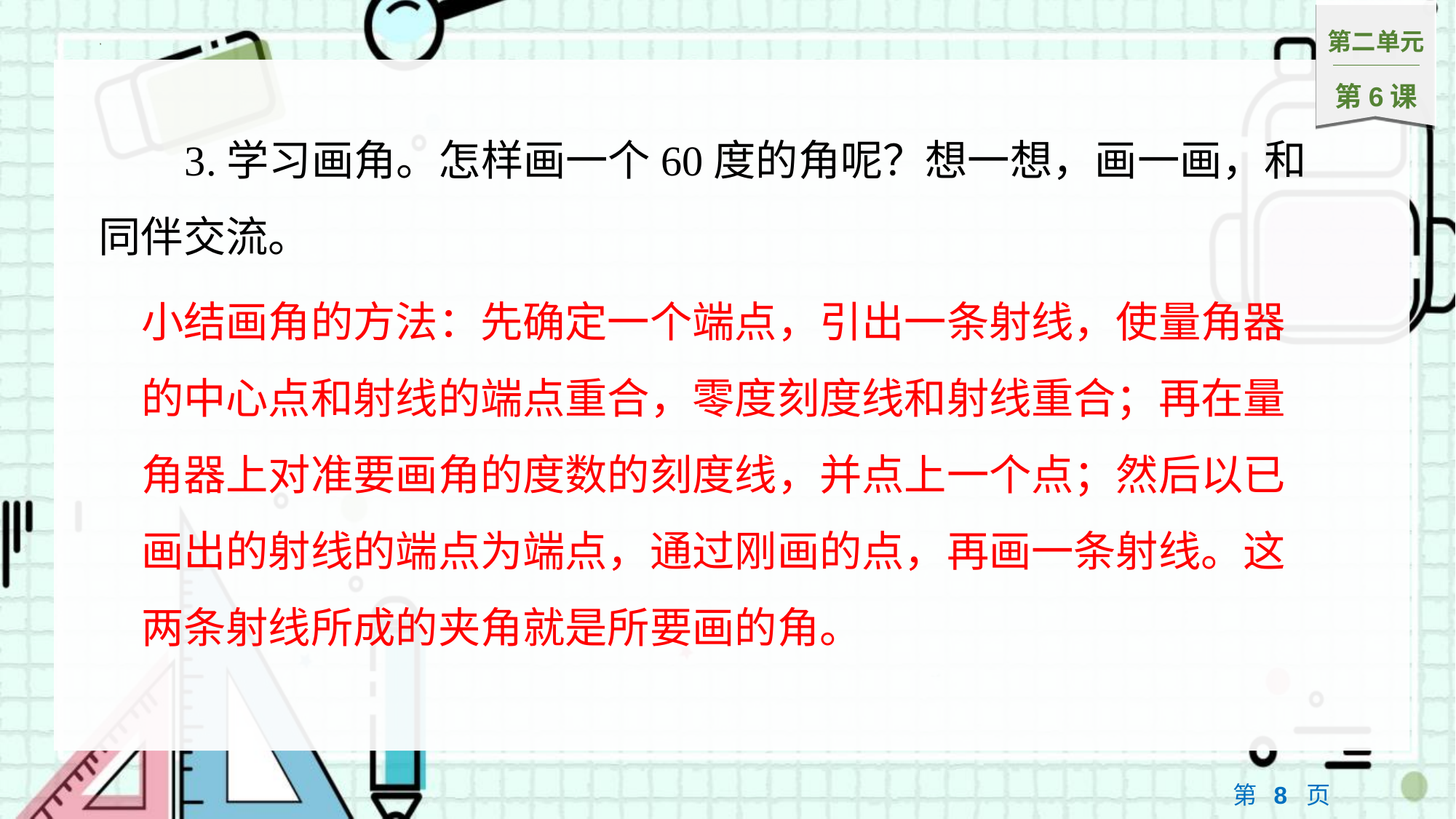

3.学习画角。怎样画一个60度的角呢？想一想，画一画，和同伴交流。
小结画角的方法：先确定一个端点，引出一条射线，使量角器的中心点和射线的端点重合，零度刻度线和射线重合；再在量角器上对准要画角的度数的刻度线，并点上一个点；然后以已画出的射线的端点为端点，通过刚画的点，再画一条射线。这两条射线所成的夹角就是所要画的角。